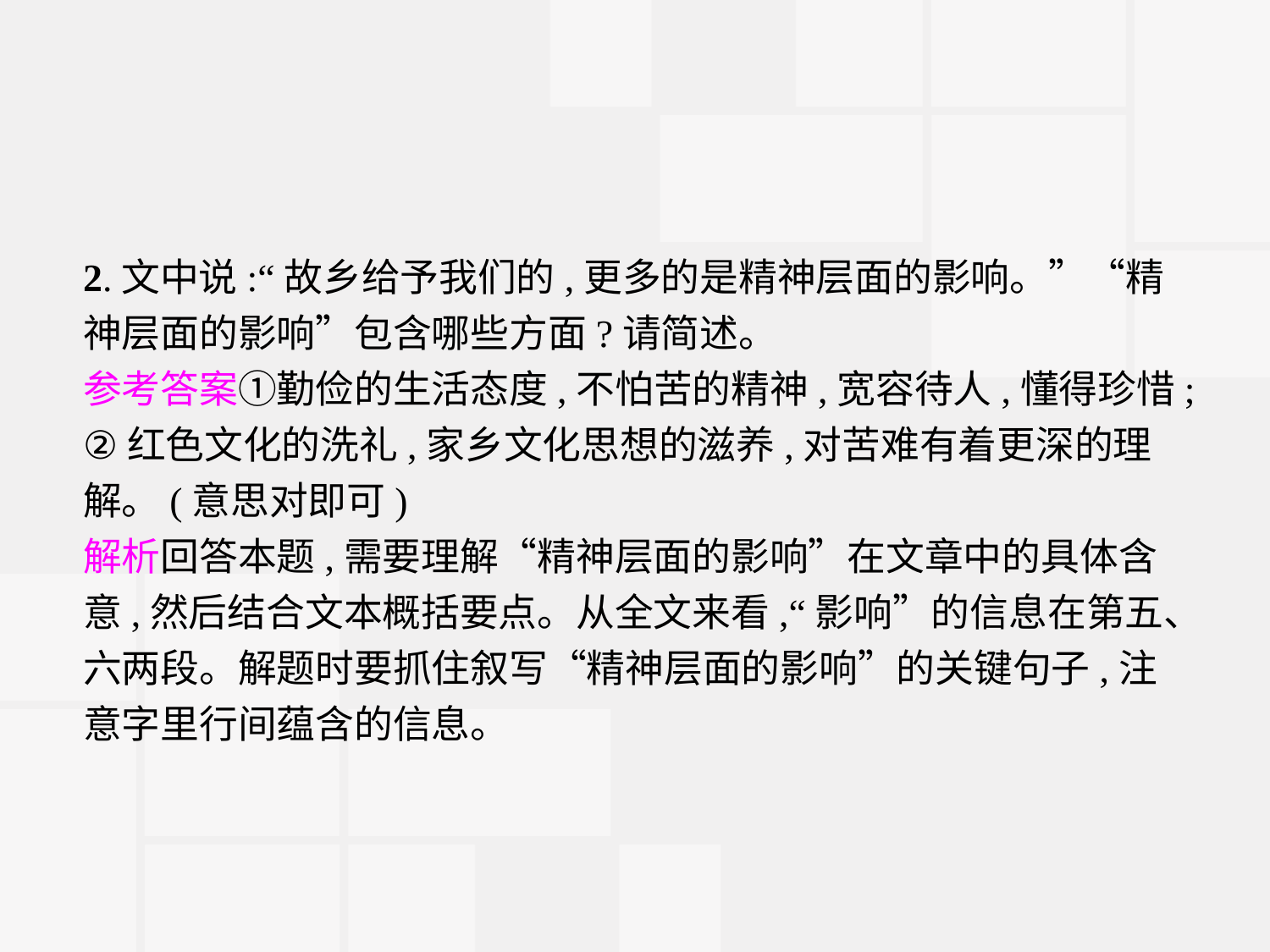

2.文中说:“故乡给予我们的,更多的是精神层面的影响。”“精神层面的影响”包含哪些方面?请简述。
参考答案①勤俭的生活态度,不怕苦的精神,宽容待人,懂得珍惜;②红色文化的洗礼,家乡文化思想的滋养,对苦难有着更深的理解。(意思对即可)
解析回答本题,需要理解“精神层面的影响”在文章中的具体含意,然后结合文本概括要点。从全文来看,“影响”的信息在第五、六两段。解题时要抓住叙写“精神层面的影响”的关键句子,注意字里行间蕴含的信息。